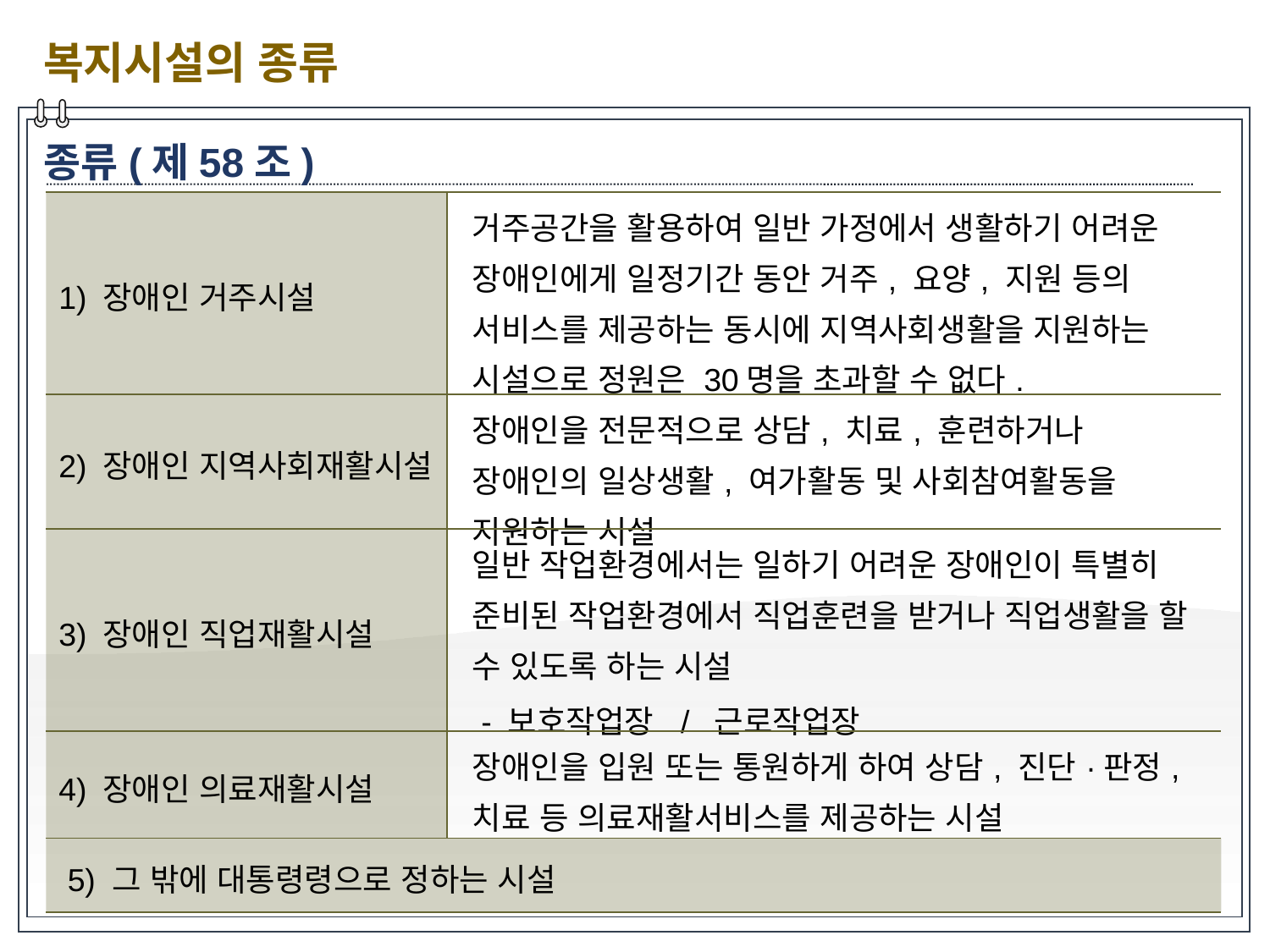

복지시설의 종류

종류(제58조)

| 1) 장애인 거주시설 | 거주공간을 활용하여 일반 가정에서 생활하기 어려운 장애인에게 일정기간 동안 거주, 요양, 지원 등의 서비스를 제공하는 동시에 지역사회생활을 지원하는 시설으로 정원은 30명을 초과할 수 없다. |
| --- | --- |
| 2) 장애인 지역사회재활시설 | 장애인을 전문적으로 상담, 치료, 훈련하거나 장애인의 일상생활, 여가활동 및 사회참여활동을 지원하는 시설 |
| 3) 장애인 직업재활시설 | 일반 작업환경에서는 일하기 어려운 장애인이 특별히 준비된 작업환경에서 직업훈련을 받거나 직업생활을 할 수 있도록 하는 시설 - 보호작업장 / 근로작업장 |
| 4) 장애인 의료재활시설 | 장애인을 입원 또는 통원하게 하여 상담, 진단·판정, 치료 등 의료재활서비스를 제공하는 시설 |
| 5) 그 밖에 대통령령으로 정하는 시설 |  |